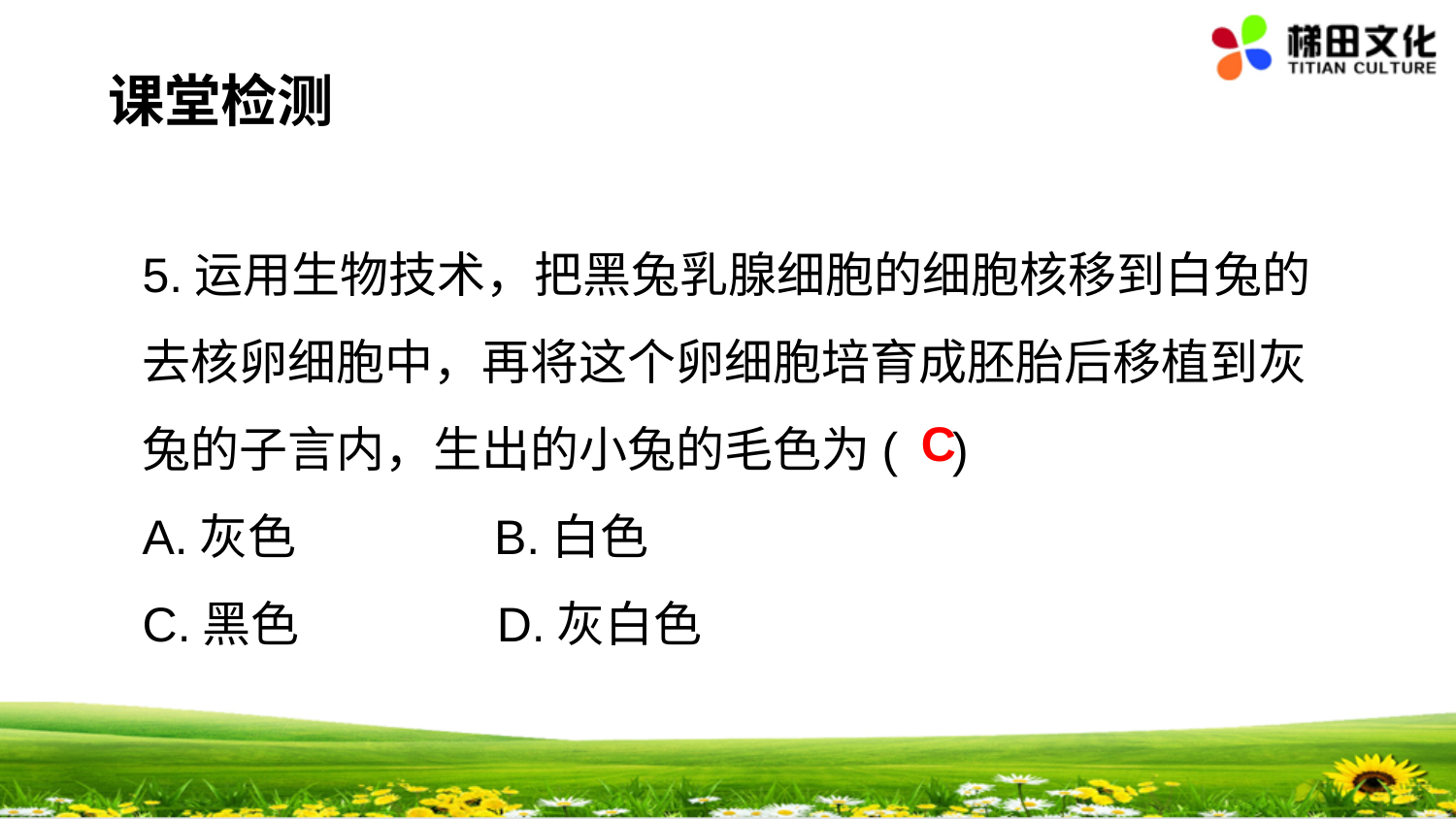

课堂检测
5.运用生物技术，把黑兔乳腺细胞的细胞核移到白兔的去核卵细胞中，再将这个卵细胞培育成胚胎后移植到灰兔的子言内，生出的小兔的毛色为(    )
A.灰色                 B.白色
C.黑色                 D.灰白色
C